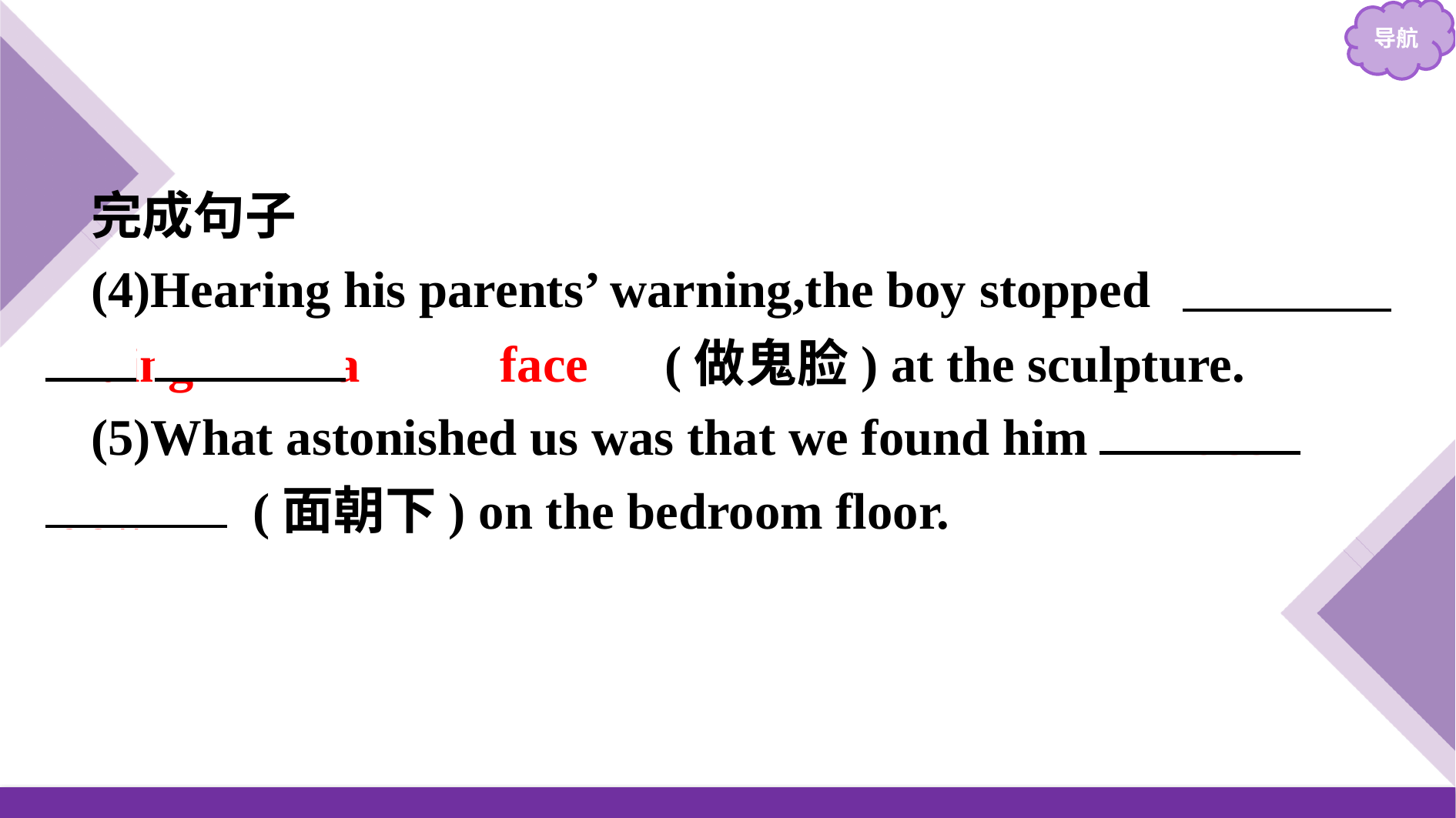

完成句子
(4)Hearing his parents’ warning,the boy stopped 　maing　 　a　 　face　(做鬼脸) at the sculpture.
(5)What astonished us was that we found him 　face　 　down　(面朝下) on the bedroom floor.